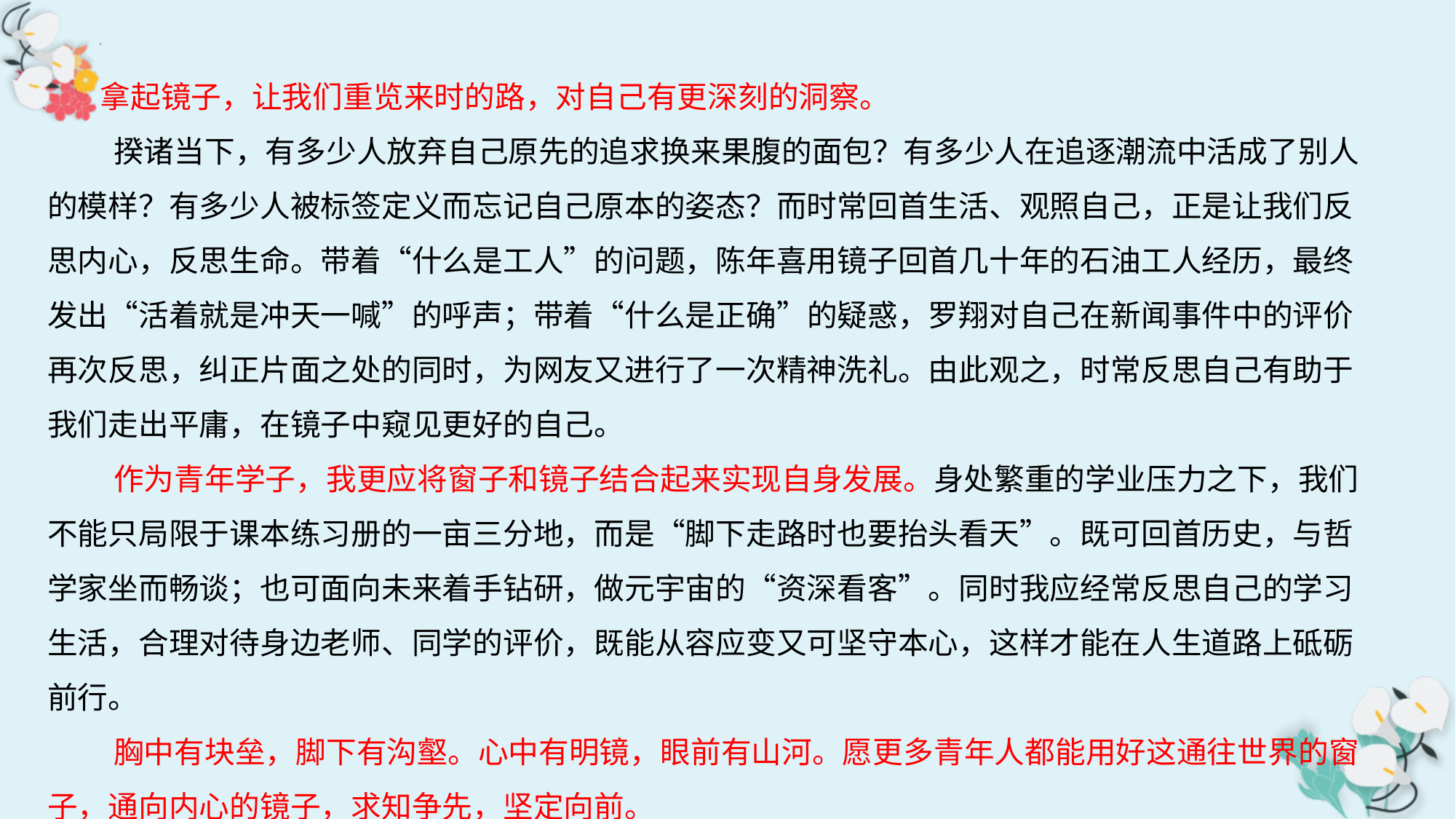

拿起镜子，让我们重览来时的路，对自己有更深刻的洞察。
    揆诸当下，有多少人放弃自己原先的追求换来果腹的面包？有多少人在追逐潮流中活成了别人的模样？有多少人被标签定义而忘记自己原本的姿态？而时常回首生活、观照自己，正是让我们反思内心，反思生命。带着“什么是工人”的问题，陈年喜用镜子回首几十年的石油工人经历，最终发出“活着就是冲天一喊”的呼声；带着“什么是正确”的疑惑，罗翔对自己在新闻事件中的评价再次反思，纠正片面之处的同时，为网友又进行了一次精神洗礼。由此观之，时常反思自己有助于我们走出平庸，在镜子中窥见更好的自己。
    作为青年学子，我更应将窗子和镜子结合起来实现自身发展。身处繁重的学业压力之下，我们不能只局限于课本练习册的一亩三分地，而是“脚下走路时也要抬头看天”。既可回首历史，与哲学家坐而畅谈；也可面向未来着手钻研，做元宇宙的“资深看客”。同时我应经常反思自己的学习生活，合理对待身边老师、同学的评价，既能从容应变又可坚守本心，这样才能在人生道路上砥砺前行。
    胸中有块垒，脚下有沟壑。心中有明镜，眼前有山河。愿更多青年人都能用好这通往世界的窗子，通向内心的镜子，求知争先，坚定向前。